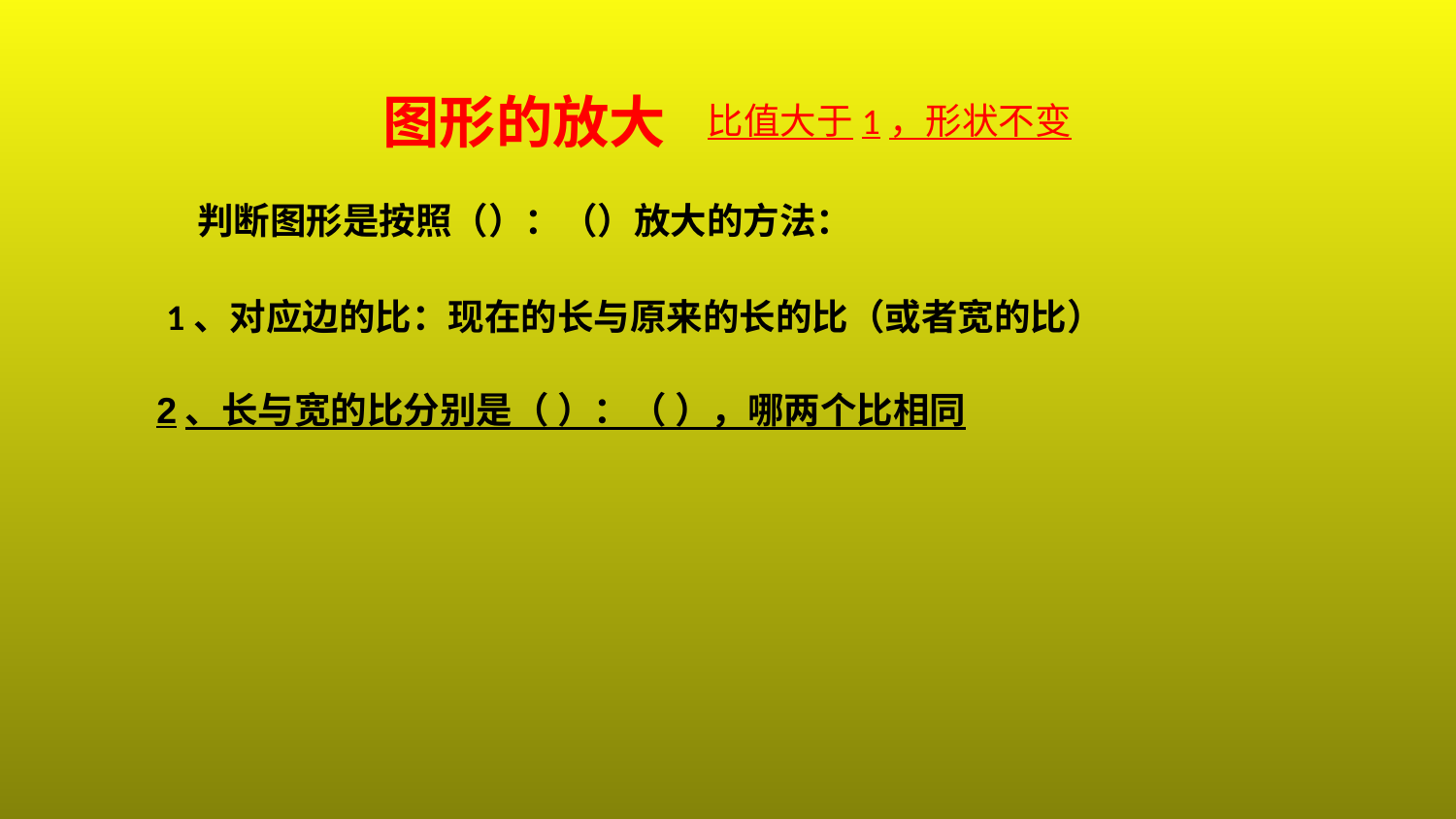

图形的放大
比值大于1，形状不变
判断图形是按照（）：（）放大的方法：
1、对应边的比：现在的长与原来的长的比（或者宽的比）
2、长与宽的比分别是（ ）：（ ），哪两个比相同